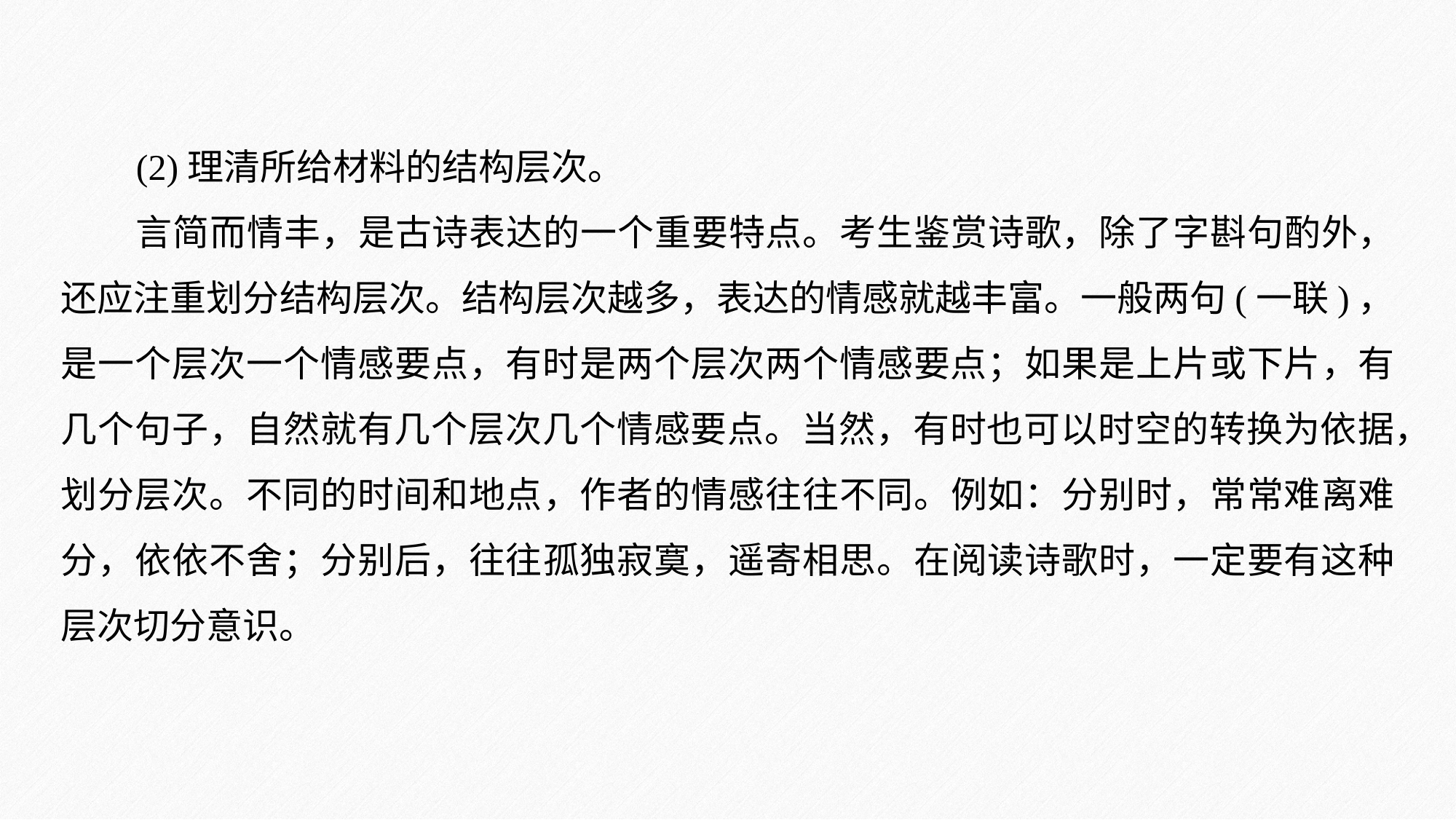

(2)理清所给材料的结构层次。
言简而情丰，是古诗表达的一个重要特点。考生鉴赏诗歌，除了字斟句酌外，还应注重划分结构层次。结构层次越多，表达的情感就越丰富。一般两句(一联)，是一个层次一个情感要点，有时是两个层次两个情感要点；如果是上片或下片，有几个句子，自然就有几个层次几个情感要点。当然，有时也可以时空的转换为依据，划分层次。不同的时间和地点，作者的情感往往不同。例如：分别时，常常难离难分，依依不舍；分别后，往往孤独寂寞，遥寄相思。在阅读诗歌时，一定要有这种层次切分意识。